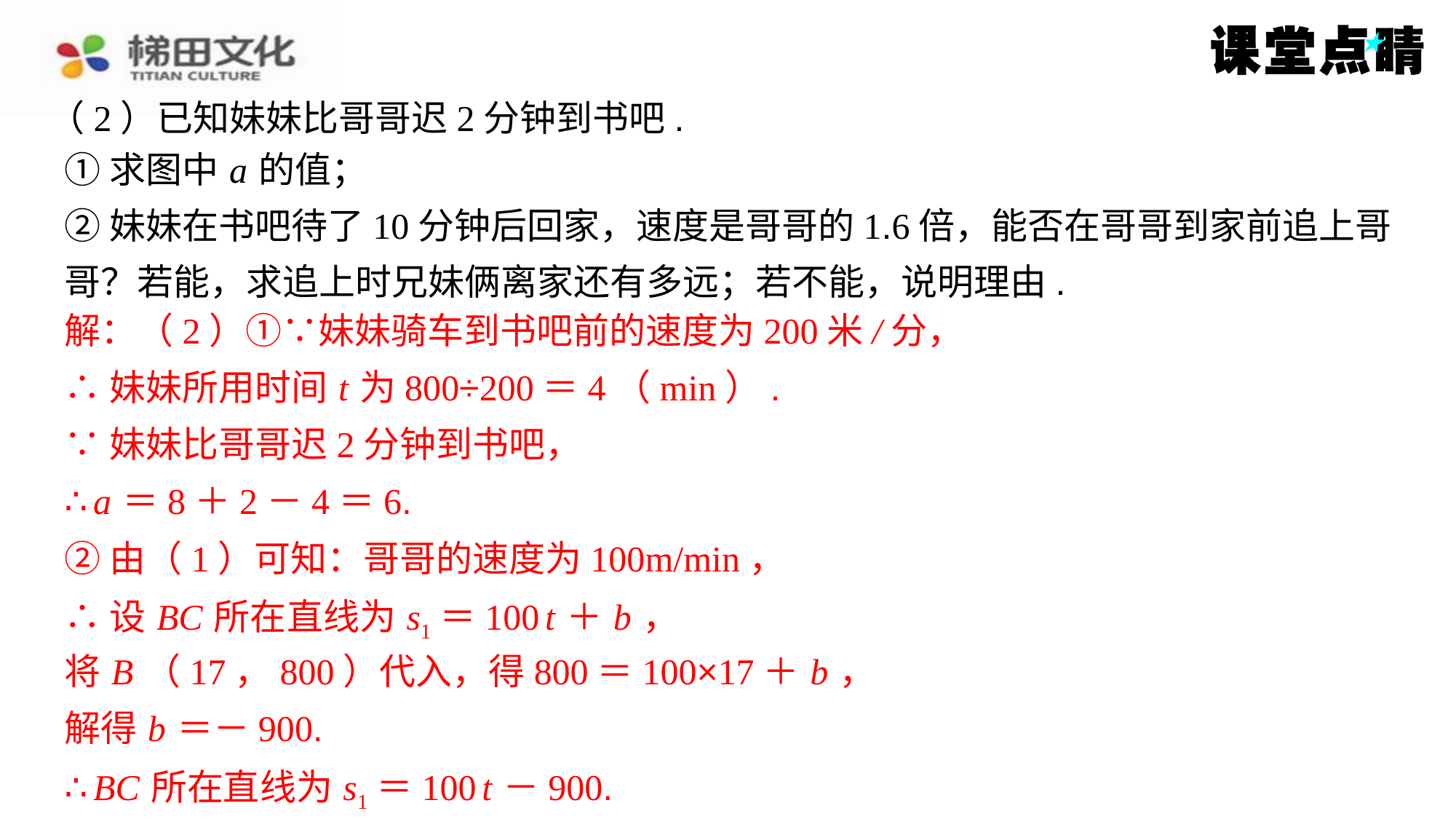

（2）已知妹妹比哥哥迟2分钟到书吧.
①求图中 a 的值；
②妹妹在书吧待了10分钟后回家，速度是哥哥的1.6倍，能否在哥哥到家前追上哥
哥？若能，求追上时兄妹俩离家还有多远；若不能，说明理由.
解：（2）①∵妹妹骑车到书吧前的速度为200米/分，
解：（2）①∵妹妹骑车到书吧前的速度为200米/分，
∴妹妹所用时间 t 为800÷200＝4（min）.
∵妹妹比哥哥迟2分钟到书吧，
∴ a ＝8＋2－4＝6.
②由（1）可知：哥哥的速度为100m/min，
∴设 BC 所在直线为 s1＝100 t ＋ b ，
将 B （17，800）代入，得800＝100×17＋ b ，
解得 b ＝－900.
∴ BC 所在直线为 s1＝100 t －900.
∴妹妹所用时间 t 为800÷200＝4（min）.
∵妹妹比哥哥迟2分钟到书吧，
∴ a ＝8＋2－4＝6.
②由（1）可知：哥哥的速度为100m/min，
∴设 BC 所在直线为 s1＝100 t ＋ b ，
将 B （17，800）代入，得800＝100×17＋ b ，
解得 b ＝－900.
∴ BC 所在直线为 s1＝100 t －900.